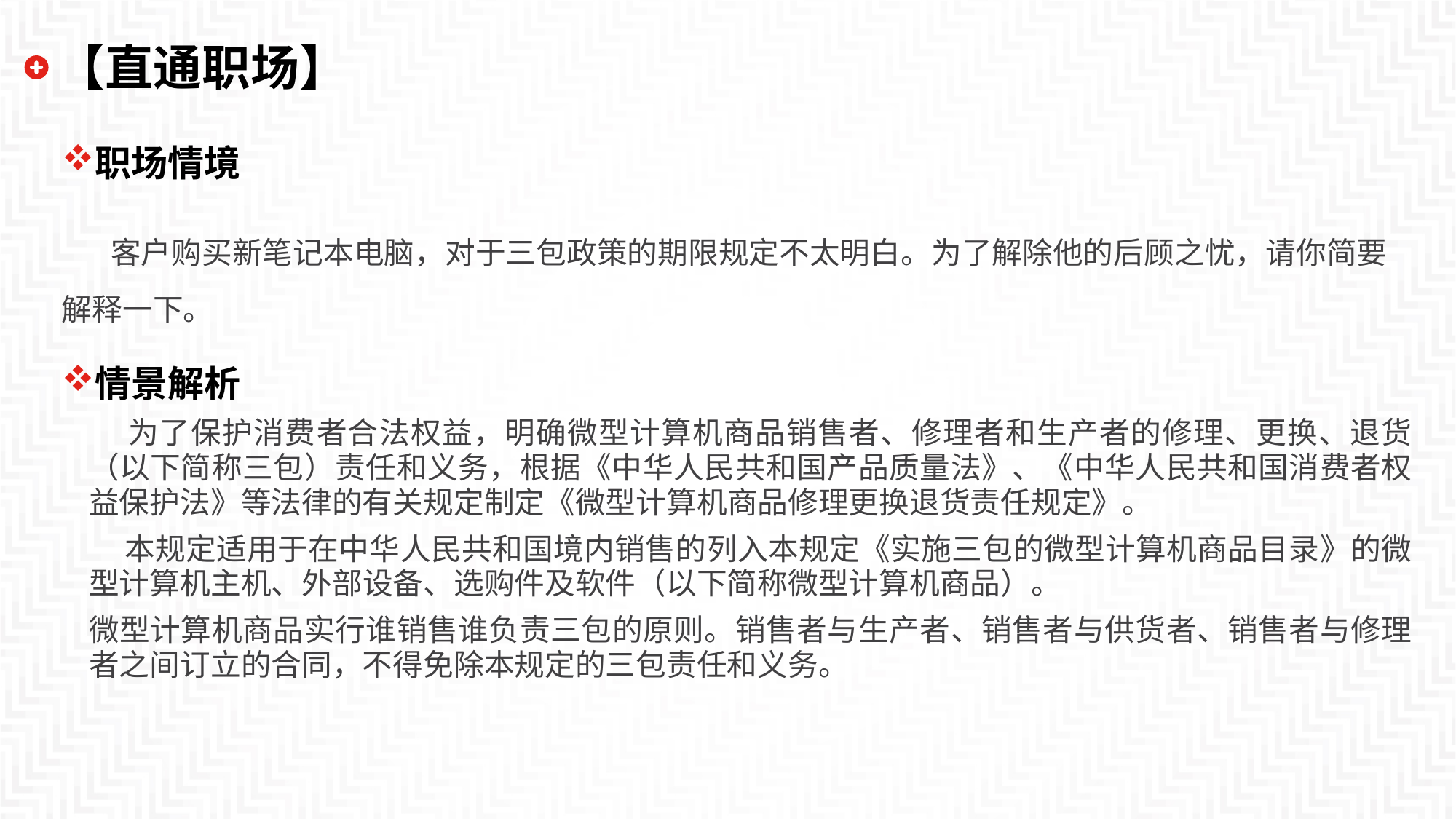

# 【直通职场】

职场情境
    客户购买新笔记本电脑，对于三包政策的期限规定不太明白。为了解除他的后顾之忧，请你简要解释一下。
情景解析
    为了保护消费者合法权益，明确微型计算机商品销售者、修理者和生产者的修理、更换、退货（以下简称三包）责任和义务，根据《中华人民共和国产品质量法》、《中华人民共和国消费者权益保护法》等法律的有关规定制定《微型计算机商品修理更换退货责任规定》。
    本规定适用于在中华人民共和国境内销售的列入本规定《实施三包的微型计算机商品目录》的微型计算机主机、外部设备、选购件及软件（以下简称微型计算机商品）。
微型计算机商品实行谁销售谁负责三包的原则。销售者与生产者、销售者与供货者、销售者与修理者之间订立的合同，不得免除本规定的三包责任和义务。